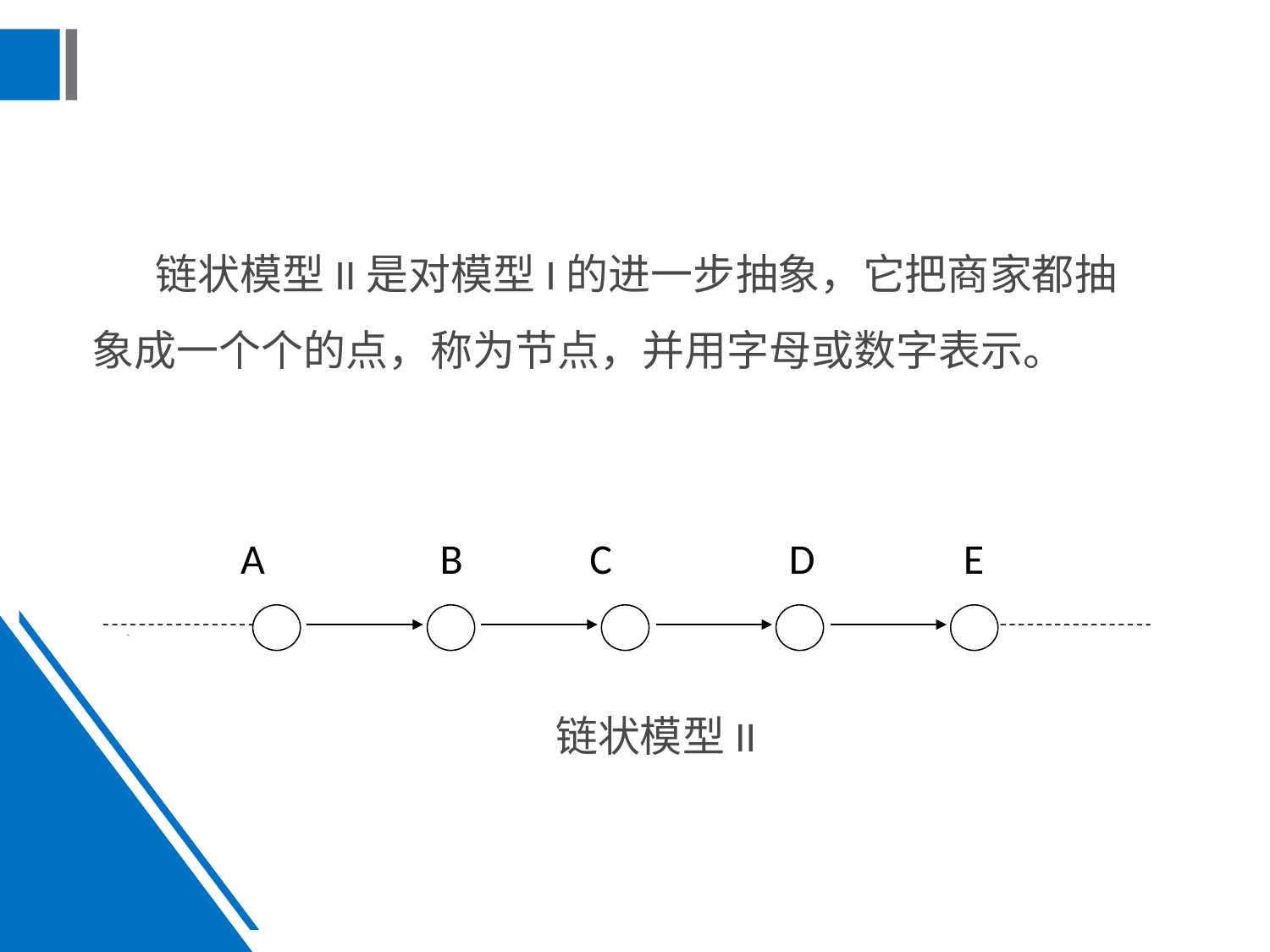

链状模型II是对模型I的进一步抽象，它把商家都抽象成一个个的点，称为节点，并用字母或数字表示。

A
B
C
D
E

链状模型II